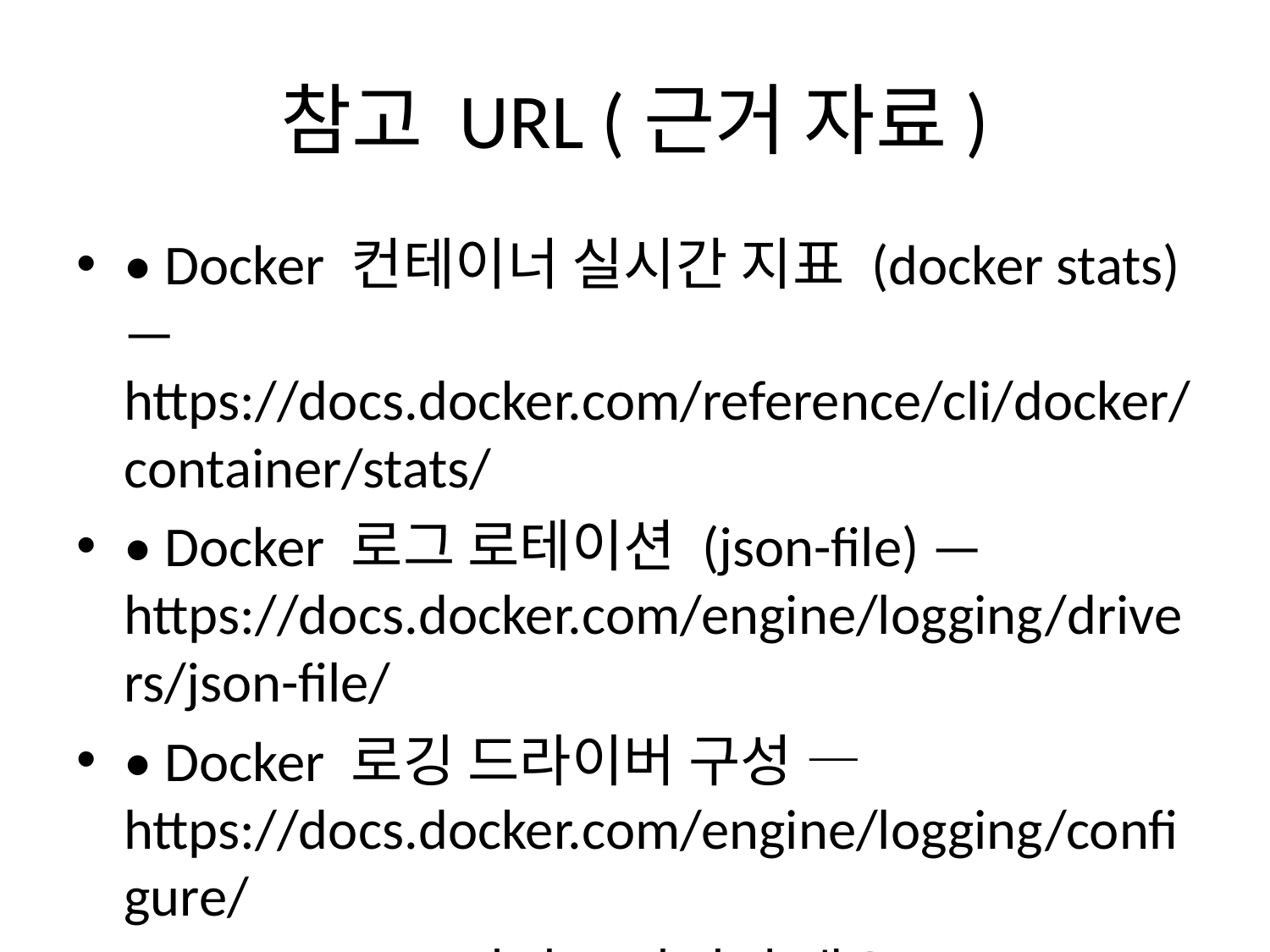

# 참고 URL (근거 자료)
• Docker 컨테이너 실시간 지표 (docker stats) — https://docs.docker.com/reference/cli/docker/container/stats/
• Docker 로그 로테이션 (json-file) — https://docs.docker.com/engine/logging/drivers/json-file/
• Docker 로깅 드라이버 구성 — https://docs.docker.com/engine/logging/configure/
• Docker 스토리지 드라이버 개요 — https://docs.docker.com/engine/storage/drivers/
• overlay2 스토리지 드라이버 — https://docs.docker.com/engine/storage/drivers/overlayfs-driver/
• 선호 스토리지 드라이버 선택 — https://docs.docker.com/engine/storage/drivers/select-storage-driver/
• OpenJDK 컨테이너 인식(cgroups) 설명 — https://developers.redhat.com/articles/2022/04/19/java-17-whats-new-openjdks-container-awareness
• RHEL 가상화 성능/튜닝 가이드(KVM) — https://docs.redhat.com/en/documentation/Red_Hat_Enterprise_Linux/7/html-single/Virtualization_Tuning_and_Optimization_Guide/index.html
• N+1(HA) 개념 정리 — https://en.wikipedia.org/wiki/N%2B1_redundancy
• Mendix: Private Cloud 리소스 예시(요청/제한) — https://www.mendix.com/blog/scaling-your-private-cloud-infrastructure-strategies-for-handling-growth/